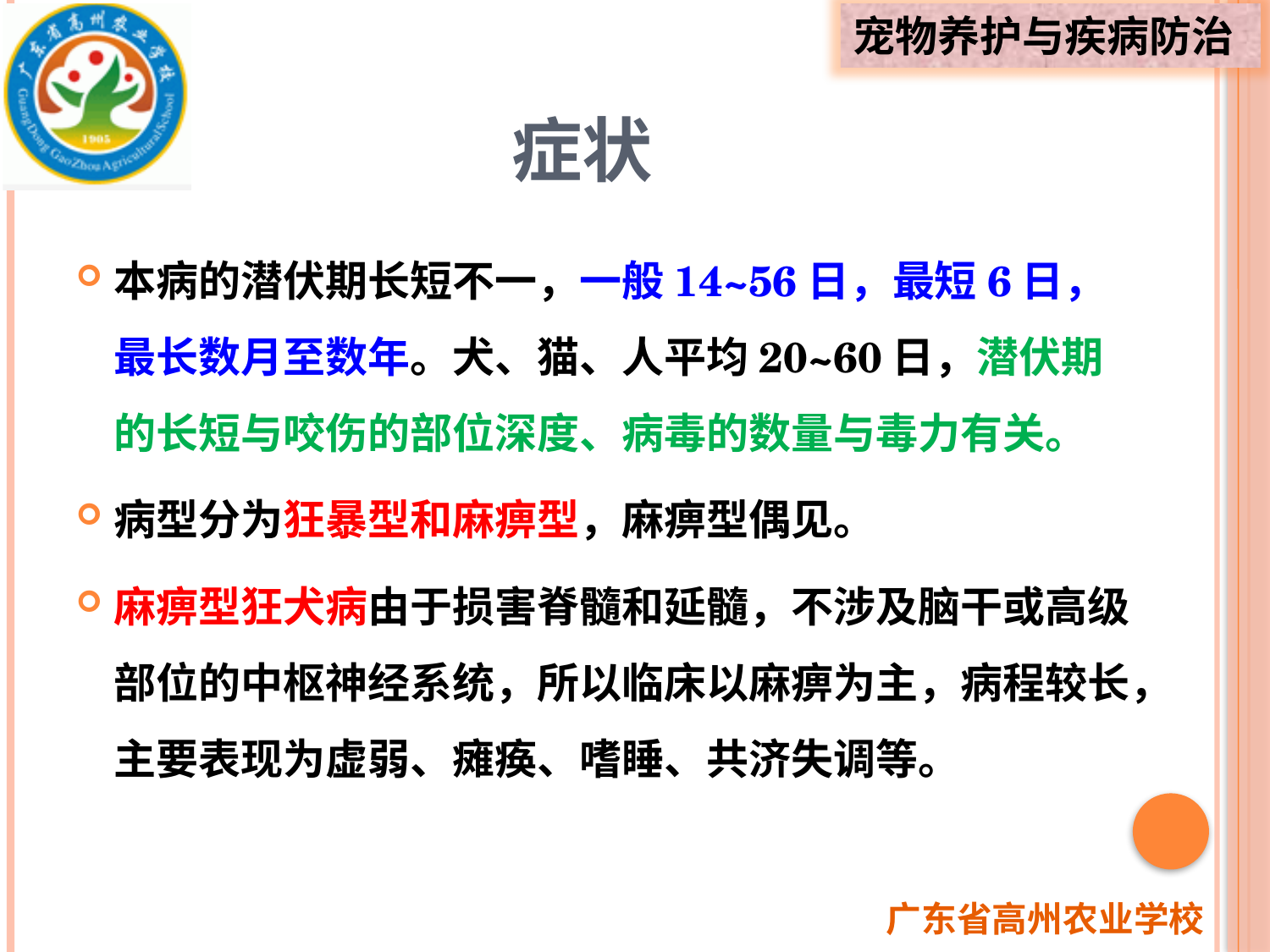

# 症状
本病的潜伏期长短不一，一般14~56日，最短6日，最长数月至数年。犬、猫、人平均20~60日，潜伏期的长短与咬伤的部位深度、病毒的数量与毒力有关。
病型分为狂暴型和麻痹型，麻痹型偶见。
麻痹型狂犬病由于损害脊髓和延髓，不涉及脑干或高级部位的中枢神经系统，所以临床以麻痹为主，病程较长，主要表现为虚弱、瘫痪、嗜睡、共济失调等。